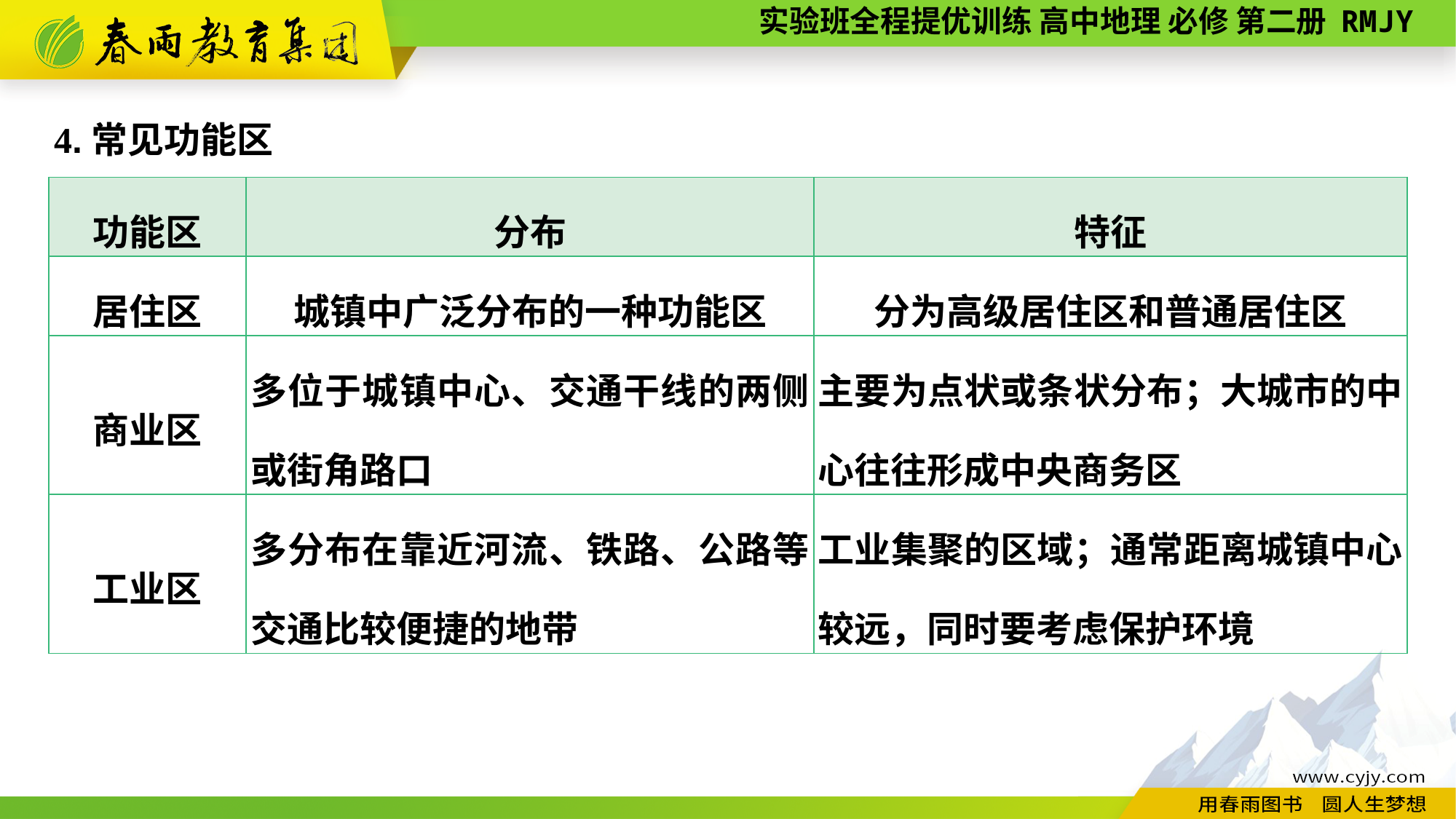

4.常见功能区
| 功能区 | 分布 | 特征 |
| --- | --- | --- |
| 居住区 | 城镇中广泛分布的一种功能区 | 分为高级居住区和普通居住区 |
| 商业区 | 多位于城镇中心、交通干线的两侧或街角路口 | 主要为点状或条状分布；大城市的中心往往形成中央商务区 |
| 工业区 | 多分布在靠近河流、铁路、公路等交通比较便捷的地带 | 工业集聚的区域；通常距离城镇中心较远，同时要考虑保护环境 |